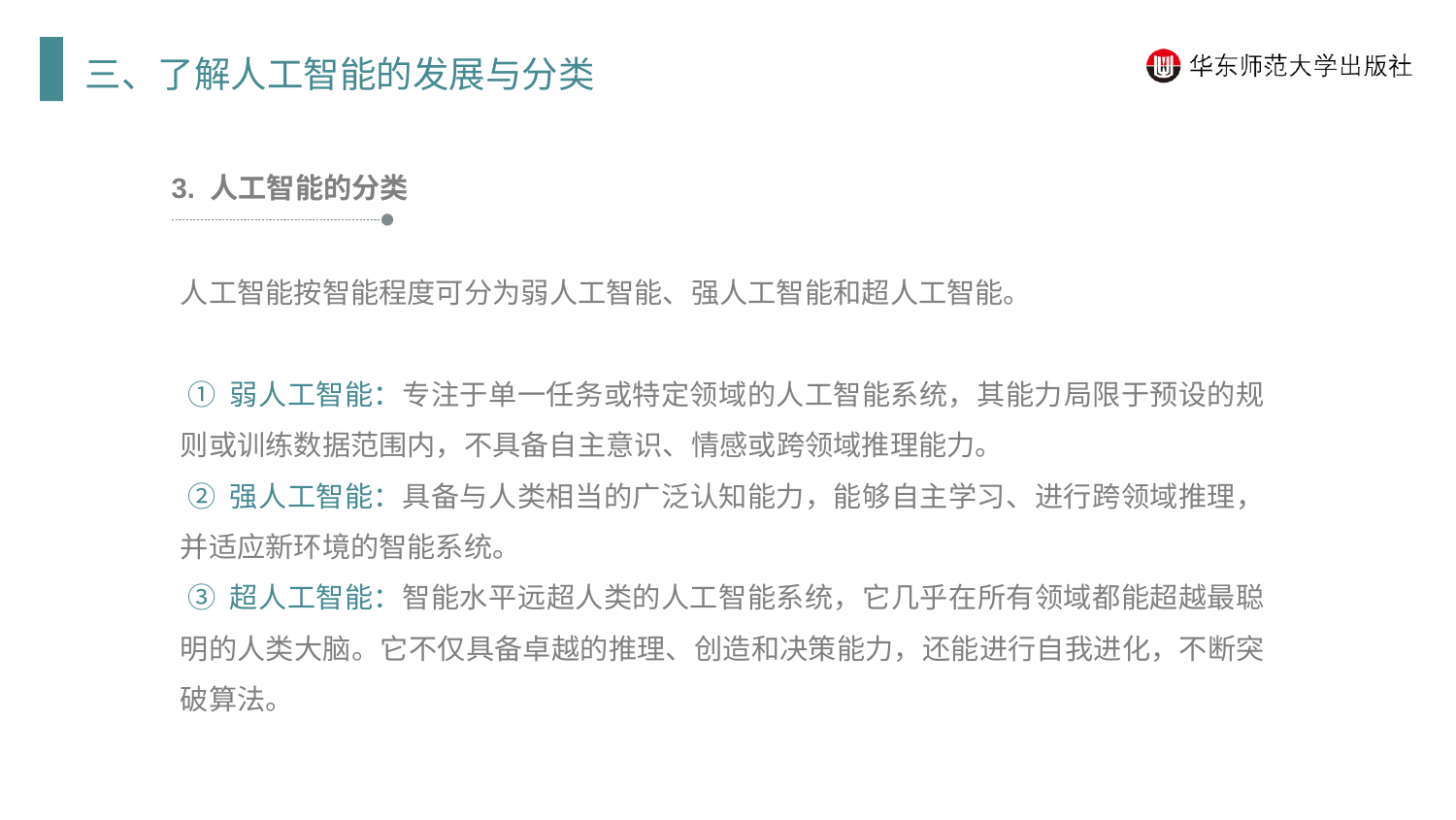

三、了解人工智能的发展与分类
3. 人工智能的分类
人工智能按智能程度可分为弱人工智能、强人工智能和超人工智能。

 ① 弱人工智能：专注于单一任务或特定领域的人工智能系统，其能力局限于预设的规则或训练数据范围内，不具备自主意识、情感或跨领域推理能力。
 ② 强人工智能：具备与人类相当的广泛认知能力，能够自主学习、进行跨领域推理，并适应新环境的智能系统。
 ③ 超人工智能：智能水平远超人类的人工智能系统，它几乎在所有领域都能超越最聪明的人类大脑。它不仅具备卓越的推理、创造和决策能力，还能进行自我进化，不断突破算法。